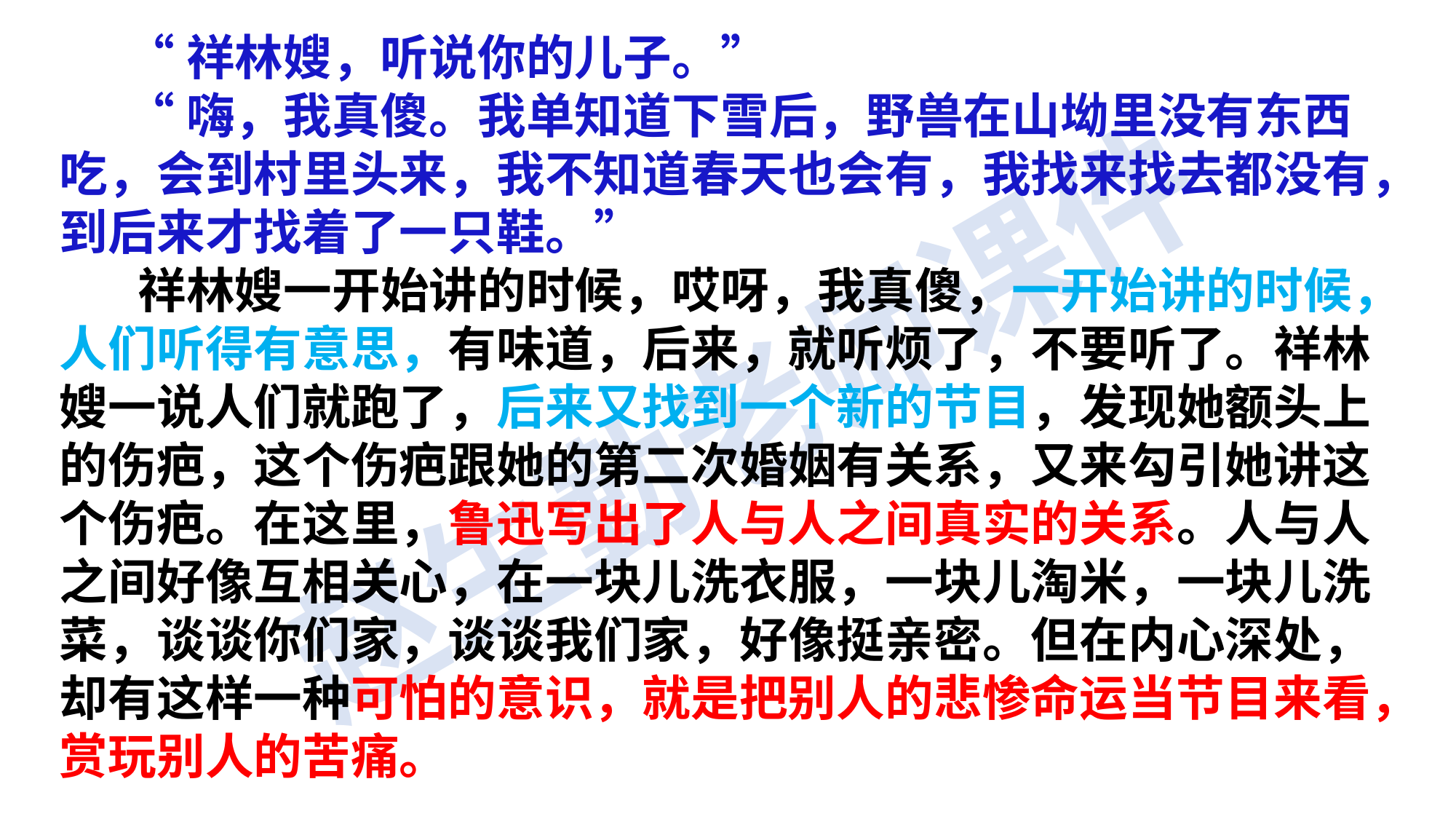

“祥林嫂，听说你的儿子。”
      “嗨，我真傻。我单知道下雪后，野兽在山坳里没有东西吃，会到村里头来，我不知道春天也会有，我找来找去都没有，到后来才找着了一只鞋。”
      祥林嫂一开始讲的时候，哎呀，我真傻，一开始讲的时候，人们听得有意思，有味道，后来，就听烦了，不要听了。祥林嫂一说人们就跑了，后来又找到一个新的节目，发现她额头上的伤疤，这个伤疤跟她的第二次婚姻有关系，又来勾引她讲这个伤疤。在这里，鲁迅写出了人与人之间真实的关系。人与人之间好像互相关心，在一块儿洗衣服，一块儿淘米，一块儿洗菜，谈谈你们家，谈谈我们家，好像挺亲密。但在内心深处，却有这样一种可怕的意识，就是把别人的悲惨命运当节目来看，赏玩别人的苦痛。